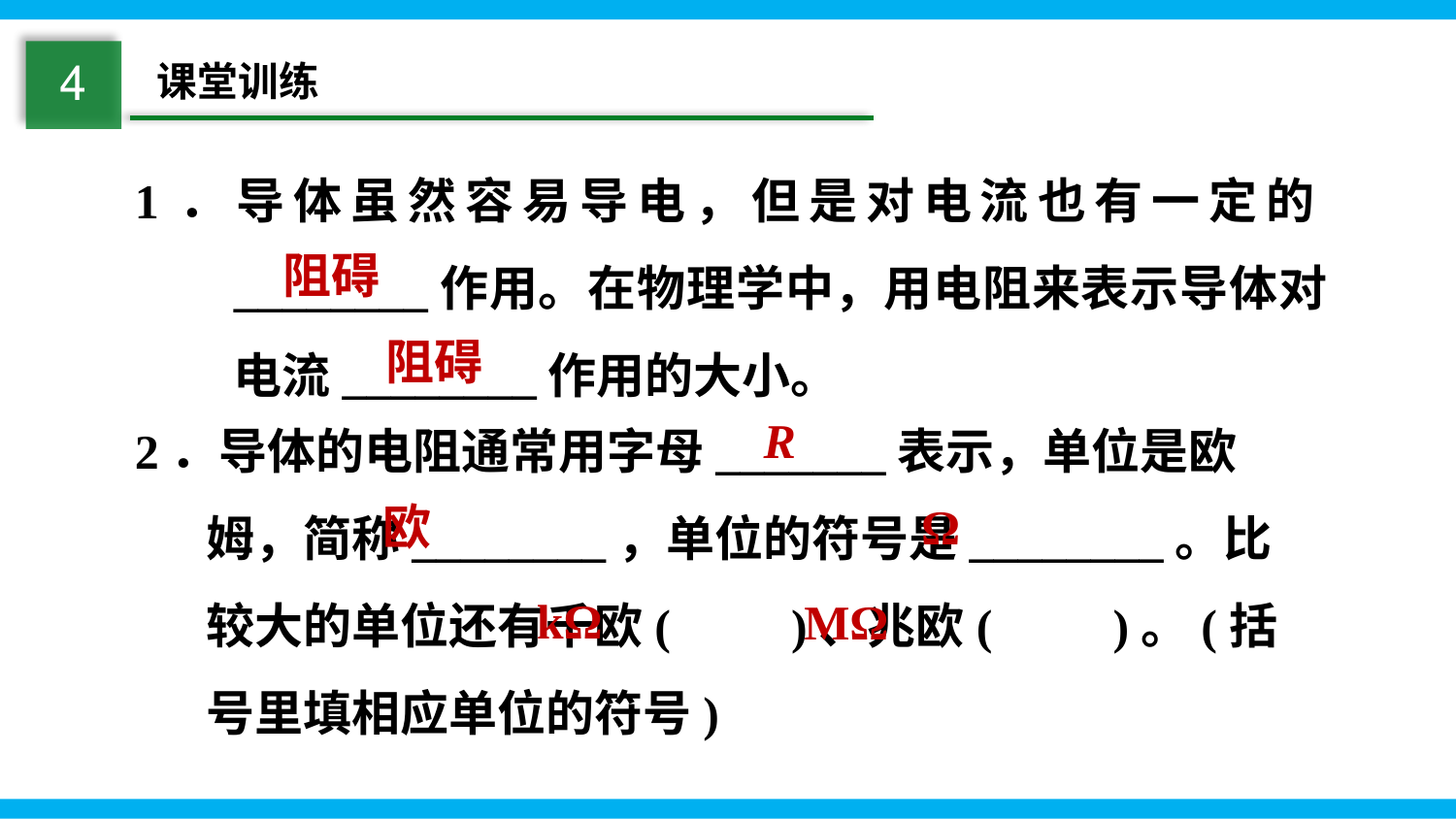

4
课堂训练
1．导体虽然容易导电，但是对电流也有一定的________作用。在物理学中，用电阻来表示导体对电流________作用的大小。
阻碍
阻碍
2．导体的电阻通常用字母_______表示，单位是欧姆，简称________，单位的符号是________。比较大的单位还有千欧(　　)、兆欧(　　)。(括号里填相应单位的符号)
R
欧
Ω
kΩ
MΩ